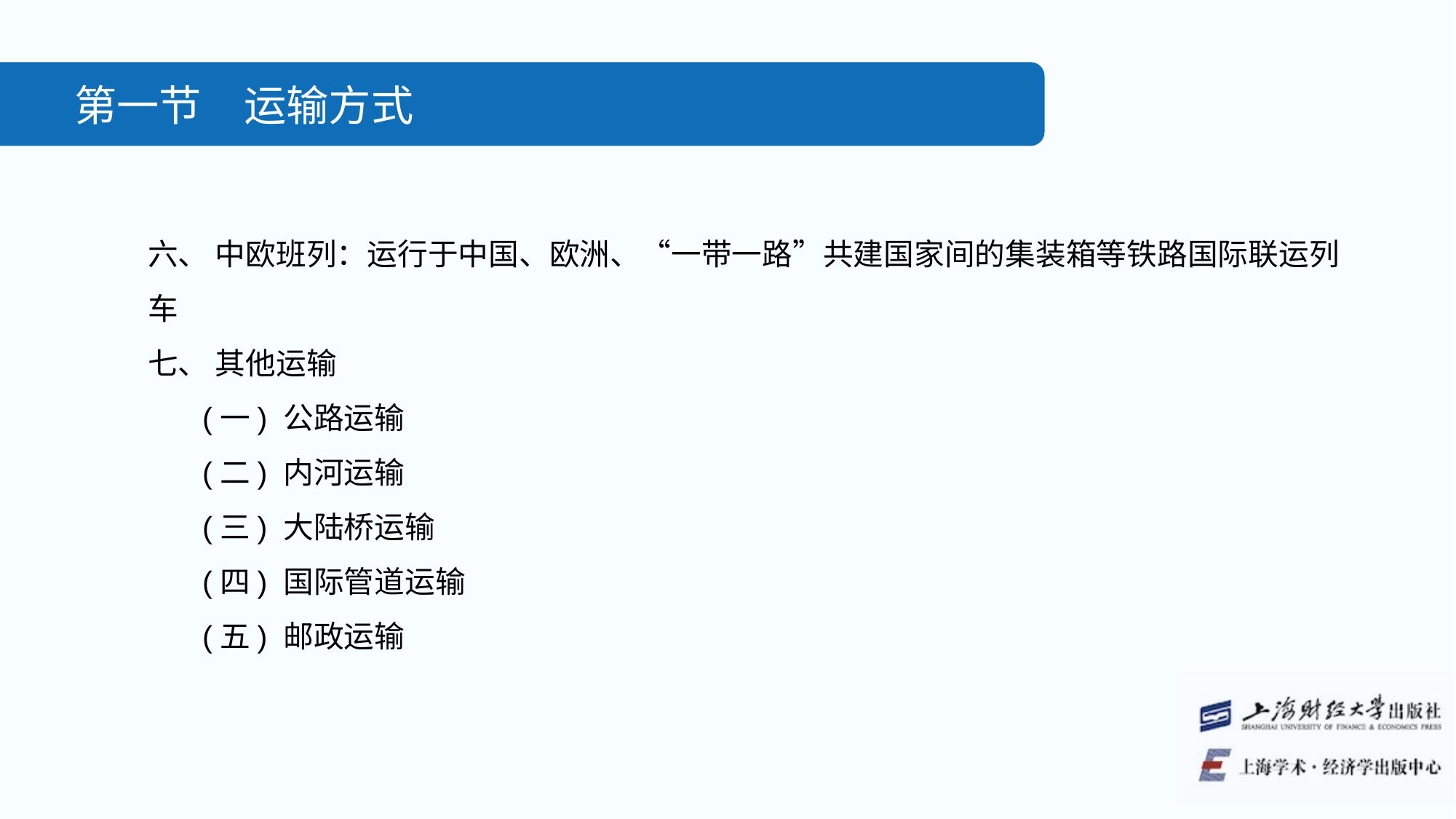

第一节　运输方式
六、 中欧班列：运行于中国、欧洲、“一带一路”共建国家间的集装箱等铁路国际联运列车
七、 其他运输
(一) 公路运输
(二) 内河运输
(三) 大陆桥运输
(四) 国际管道运输
(五) 邮政运输